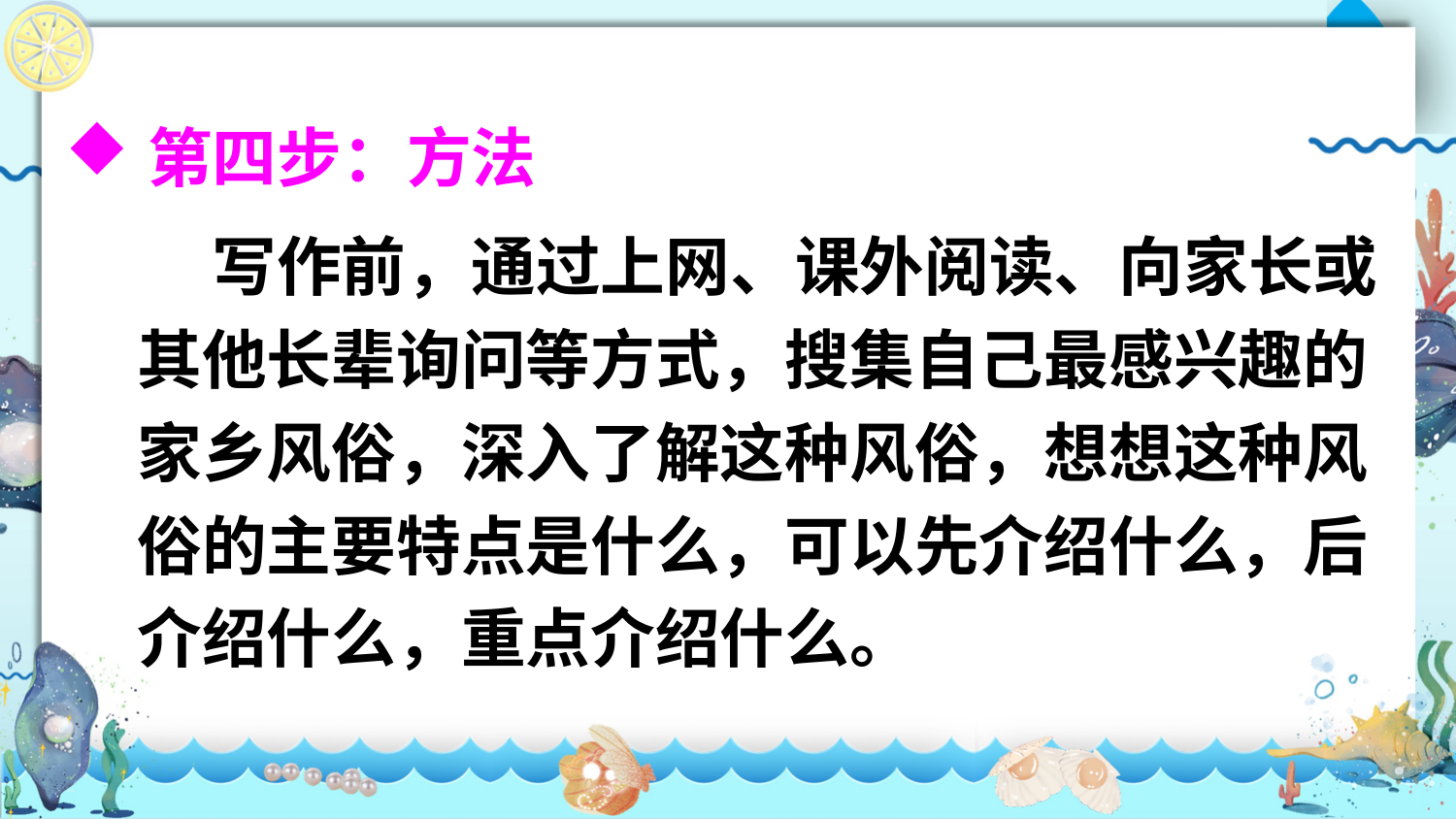

第四步：方法
    写作前，通过上网、课外阅读、向家长或其他长辈询问等方式，搜集自己最感兴趣的家乡风俗，深入了解这种风俗，想想这种风俗的主要特点是什么，可以先介绍什么，后介绍什么，重点介绍什么。